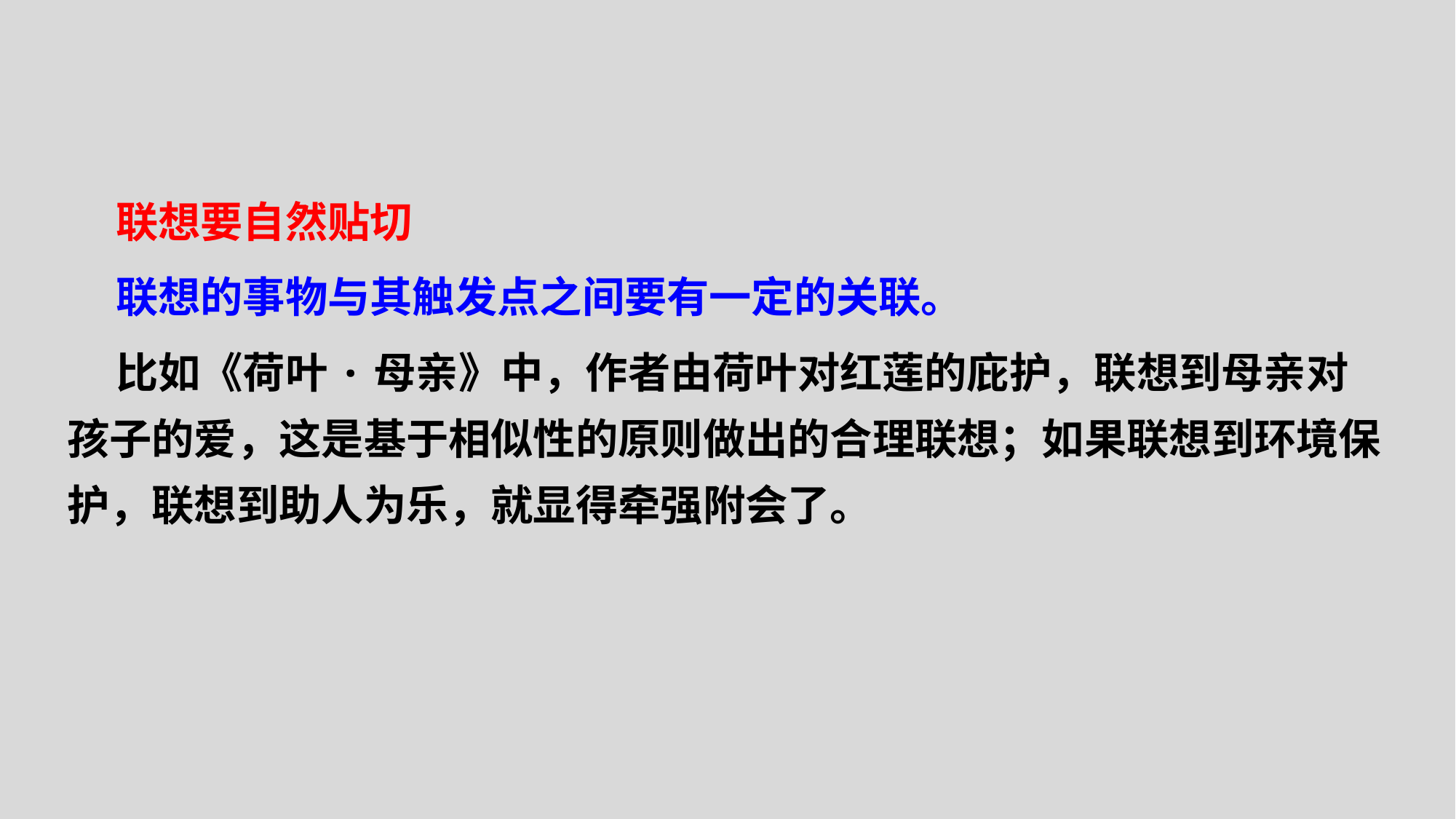

联想要自然贴切
    联想的事物与其触发点之间要有一定的关联。
    比如《荷叶·母亲》中，作者由荷叶对红莲的庇护，联想到母亲对孩子的爱，这是基于相似性的原则做出的合理联想；如果联想到环境保护，联想到助人为乐，就显得牵强附会了。